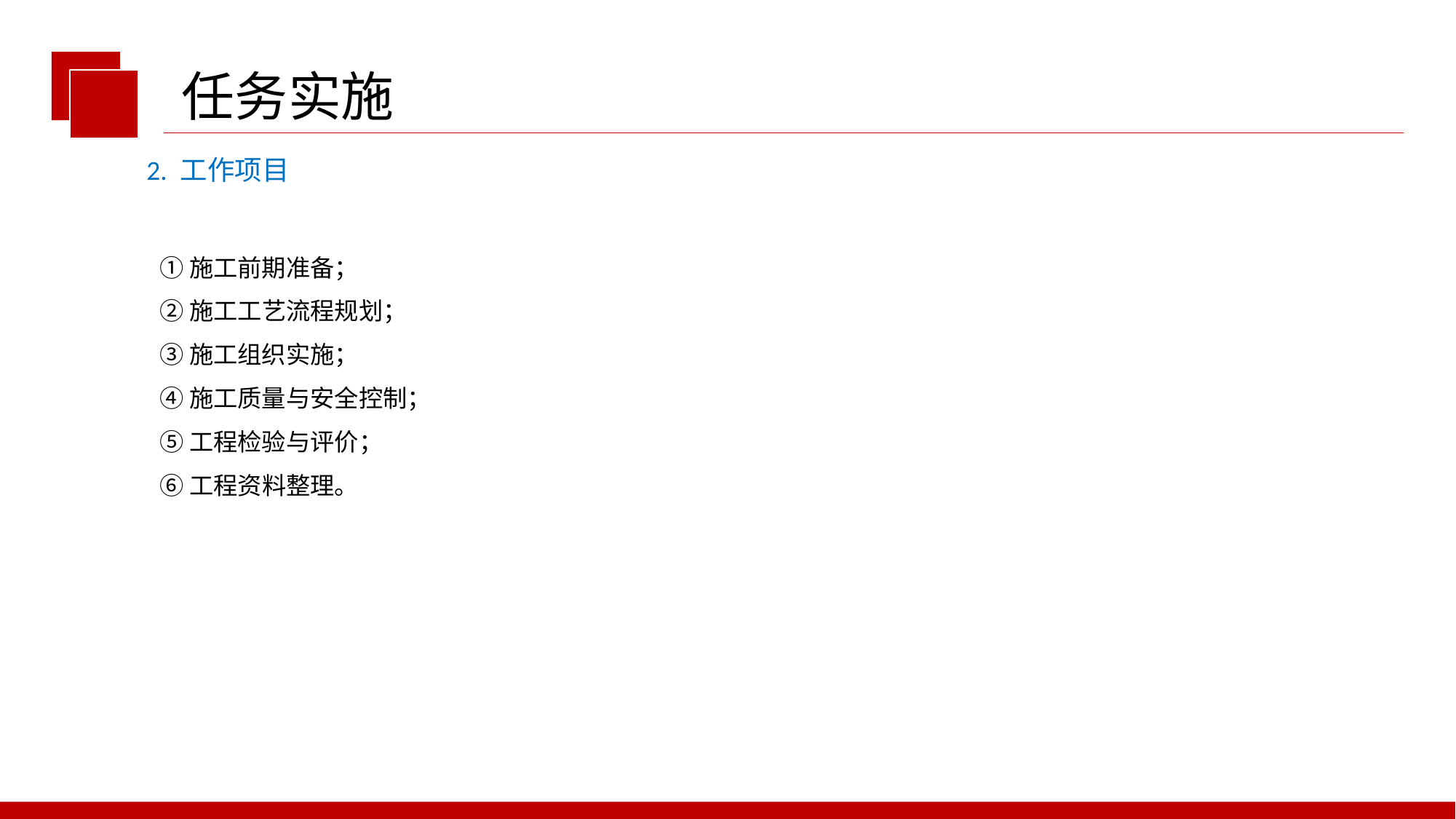

任务实施
2. 工作项目
①施工前期准备；
②施工工艺流程规划；
③施工组织实施；
④施工质量与安全控制；
⑤工程检验与评价；
⑥工程资料整理。